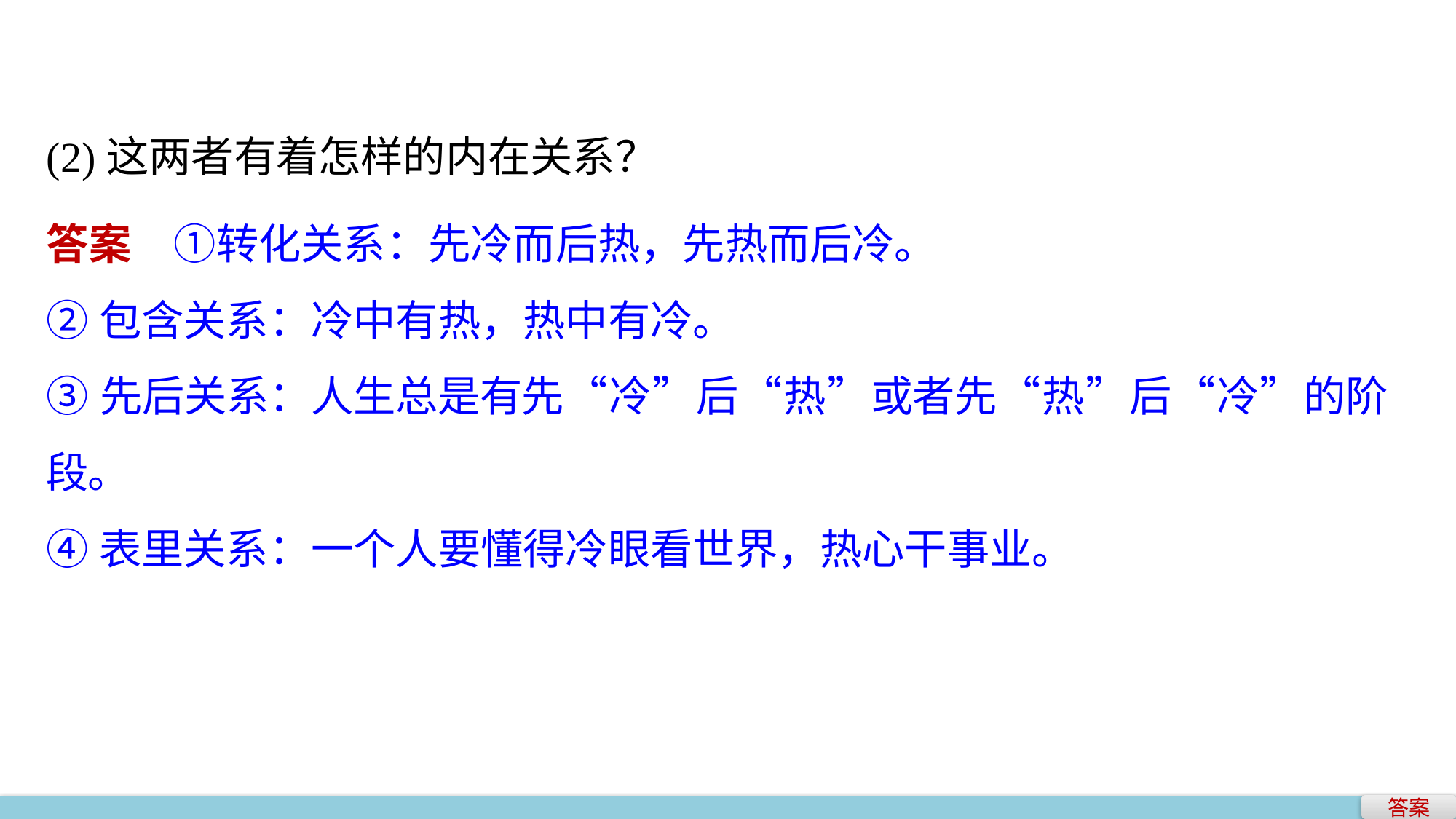

(2)这两者有着怎样的内在关系？
答案　①转化关系：先冷而后热，先热而后冷。
②包含关系：冷中有热，热中有冷。
③先后关系：人生总是有先“冷”后“热”或者先“热”后“冷”的阶段。
④表里关系：一个人要懂得冷眼看世界，热心干事业。
答案